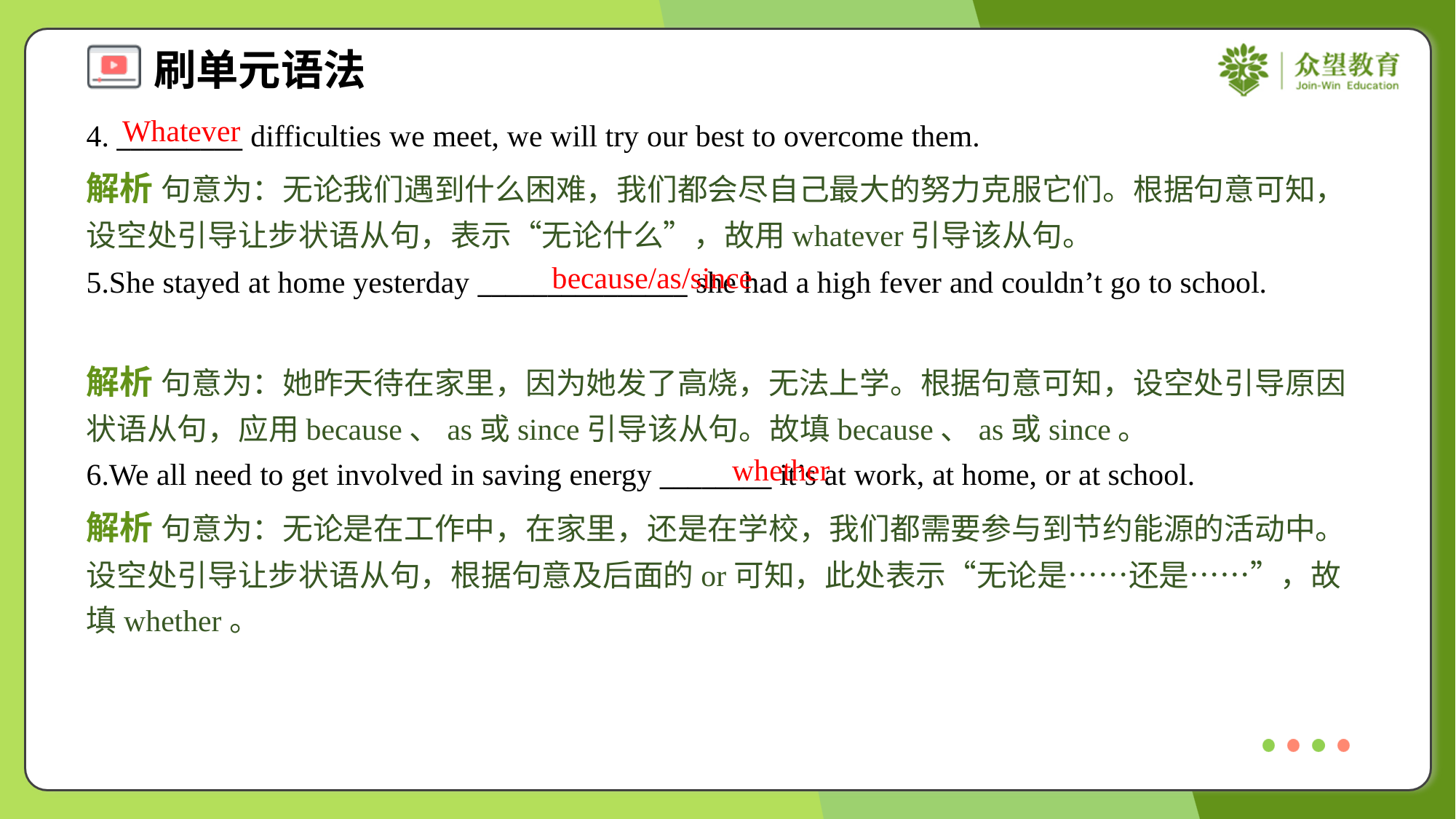

Whatever
4. _________ difficulties we meet, we will try our best to overcome them.
解析 句意为：无论我们遇到什么困难，我们都会尽自己最大的努力克服它们。根据句意可知，设空处引导让步状语从句，表示“无论什么”，故用whatever引导该从句。
because/as/since
5.She stayed at home yesterday _______________ she had a high fever and couldn’t go to school.
解析 句意为：她昨天待在家里，因为她发了高烧，无法上学。根据句意可知，设空处引导原因状语从句，应用because、as或since引导该从句。故填because、as或since。
whether
6.We all need to get involved in saving energy ________ it’s at work, at home, or at school.
解析 句意为：无论是在工作中，在家里，还是在学校，我们都需要参与到节约能源的活动中。设空处引导让步状语从句，根据句意及后面的or可知，此处表示“无论是……还是……”，故填whether。